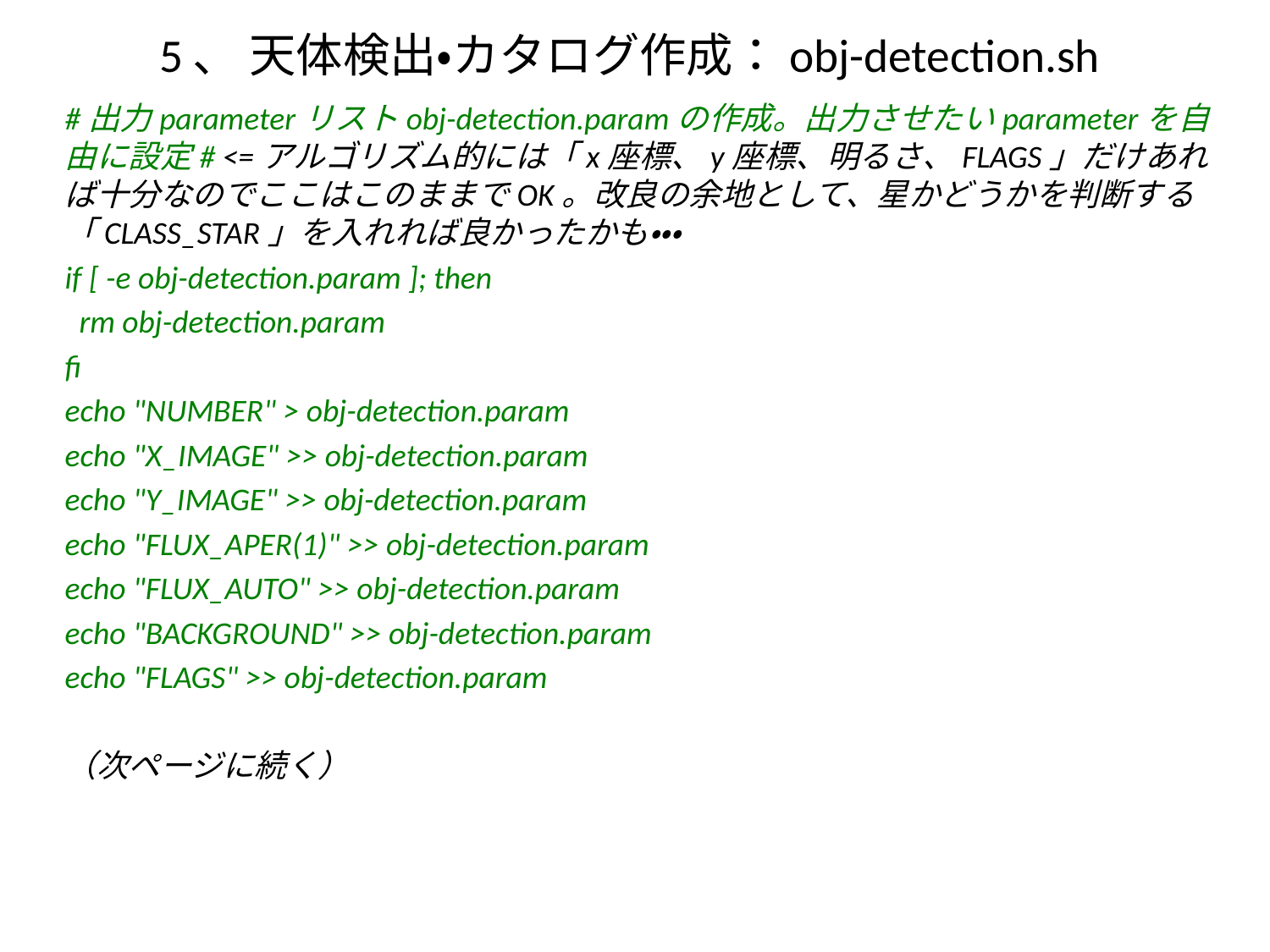

# 5、 天体検出・カタログ作成：obj-detection.sh
#出力parameterリストobj-detection.paramの作成。出力させたいparameterを自由に設定# <=アルゴリズム的には「x座標、y座標、明るさ、FLAGS」だけあれば十分なのでここはこのままでOK。改良の余地として、星かどうかを判断する「CLASS_STAR」を入れれば良かったかも・・・
if [ -e obj-detection.param ]; then
  rm obj-detection.param
fi
echo "NUMBER" > obj-detection.param
echo "X_IMAGE" >> obj-detection.param
echo "Y_IMAGE" >> obj-detection.param
echo "FLUX_APER(1)" >> obj-detection.param
echo "FLUX_AUTO" >> obj-detection.param
echo "BACKGROUND" >> obj-detection.param
echo "FLAGS" >> obj-detection.param

（次ページに続く）